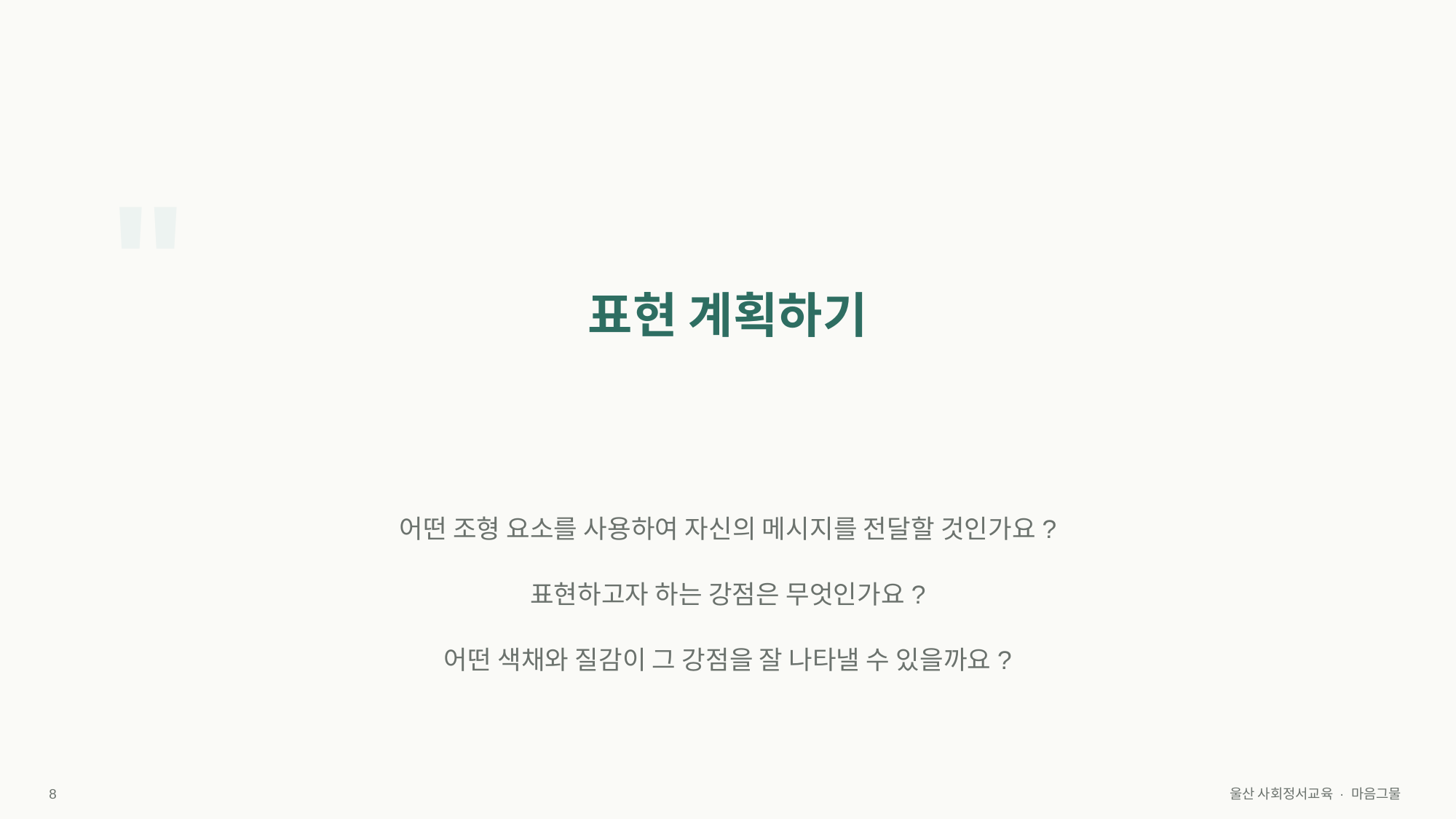

"
표현 계획하기
어떤 조형 요소를 사용하여 자신의 메시지를 전달할 것인가요?
표현하고자 하는 강점은 무엇인가요?
어떤 색채와 질감이 그 강점을 잘 나타낼 수 있을까요?
8
울산 사회정서교육 · 마음그물